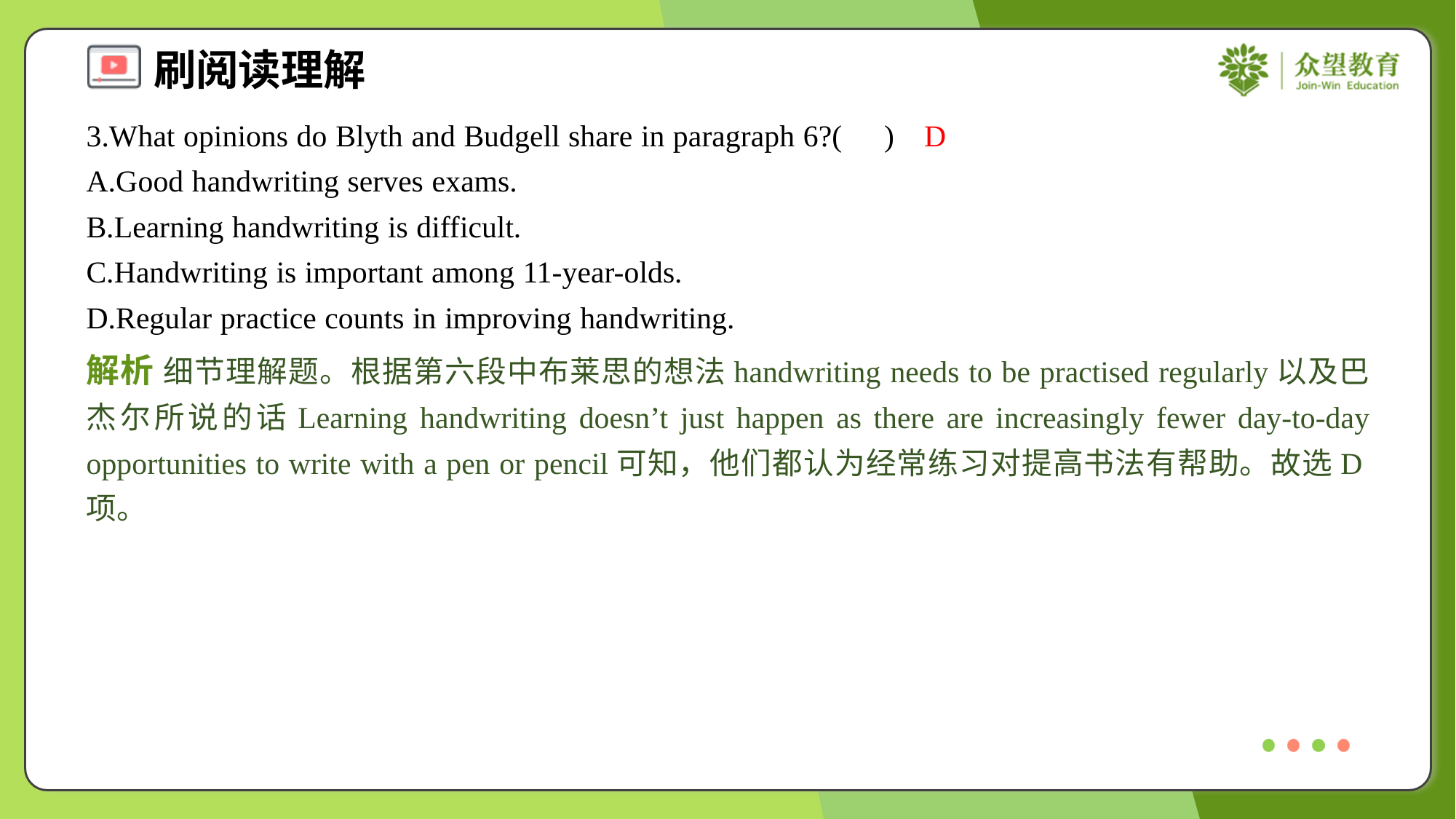

3.What opinions do Blyth and Budgell share in paragraph 6?(     )
D
A.Good handwriting serves exams.
B.Learning handwriting is difficult.
C.Handwriting is important among 11-year-olds.
D.Regular practice counts in improving handwriting.
解析 细节理解题。根据第六段中布莱思的想法handwriting needs to be practised regularly以及巴杰尔所说的话Learning handwriting doesn’t just happen as there are increasingly fewer day-to-day opportunities to write with a pen or pencil可知，他们都认为经常练习对提高书法有帮助。故选D项。